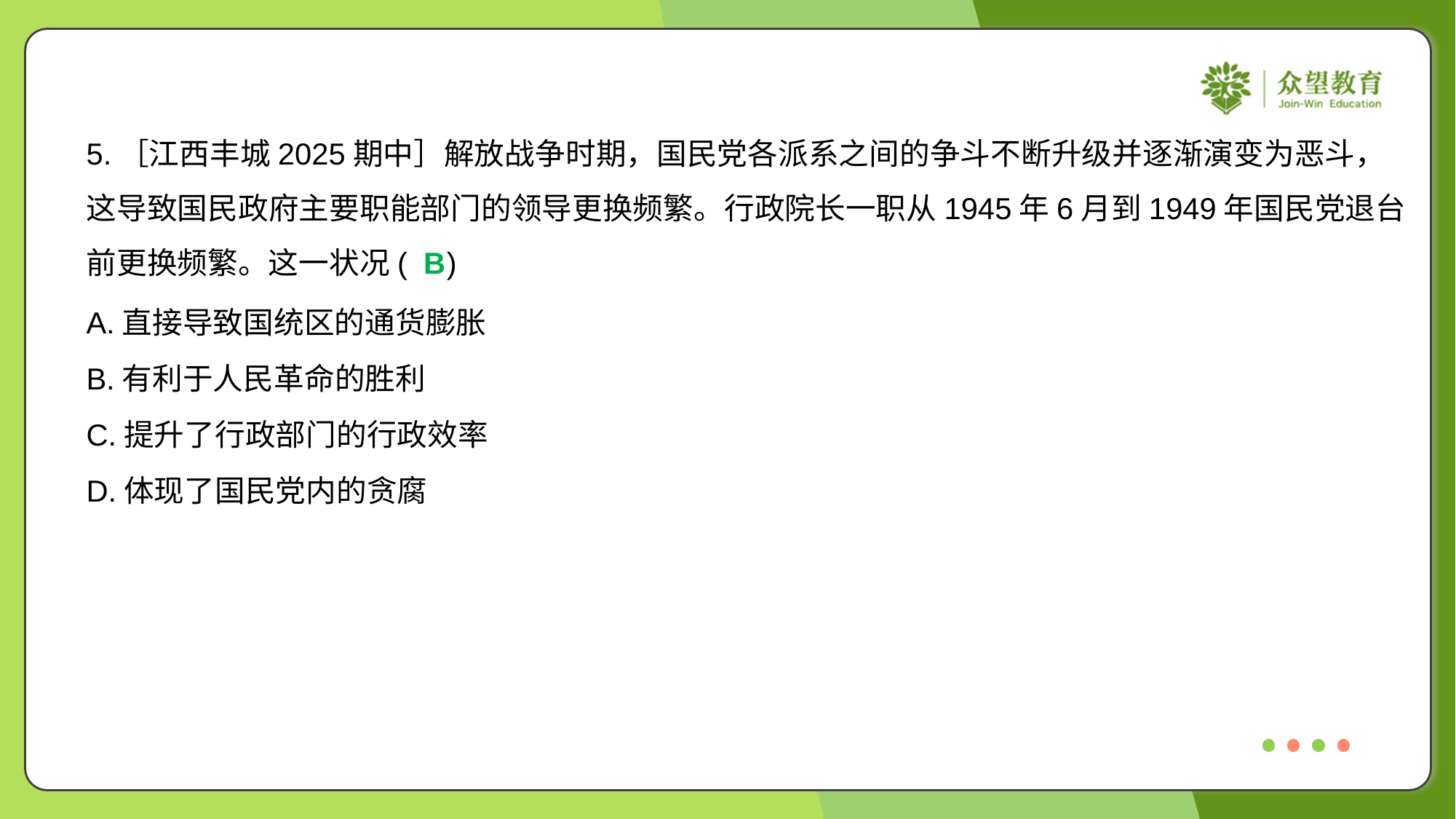

5.［江西丰城2025期中］解放战争时期，国民党各派系之间的争斗不断升级并逐渐演变为恶斗，
这导致国民政府主要职能部门的领导更换频繁。行政院长一职从1945年6月到1949年国民党退台
前更换频繁。这一状况(     )
B
A.直接导致国统区的通货膨胀
B.有利于人民革命的胜利
C.提升了行政部门的行政效率
D.体现了国民党内的贪腐